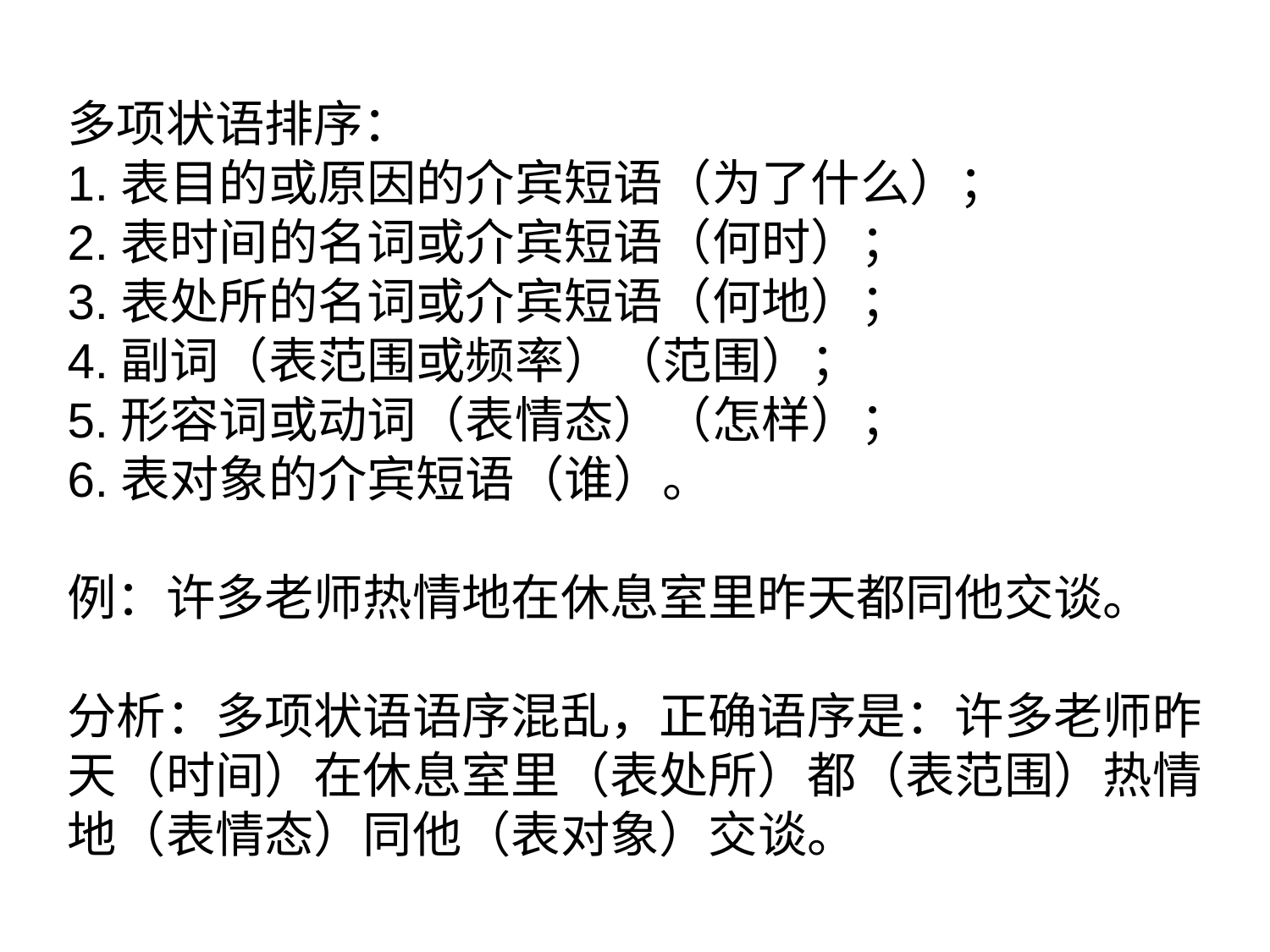

多项状语排序：
1.表目的或原因的介宾短语（为了什么）；
2.表时间的名词或介宾短语（何时）；
3.表处所的名词或介宾短语（何地）；
4.副词（表范围或频率）（范围）；
5.形容词或动词（表情态）（怎样）；
6.表对象的介宾短语（谁）。

例：许多老师热情地在休息室里昨天都同他交谈。

分析：多项状语语序混乱，正确语序是：许多老师昨天（时间）在休息室里（表处所）都（表范围）热情地（表情态）同他（表对象）交谈。